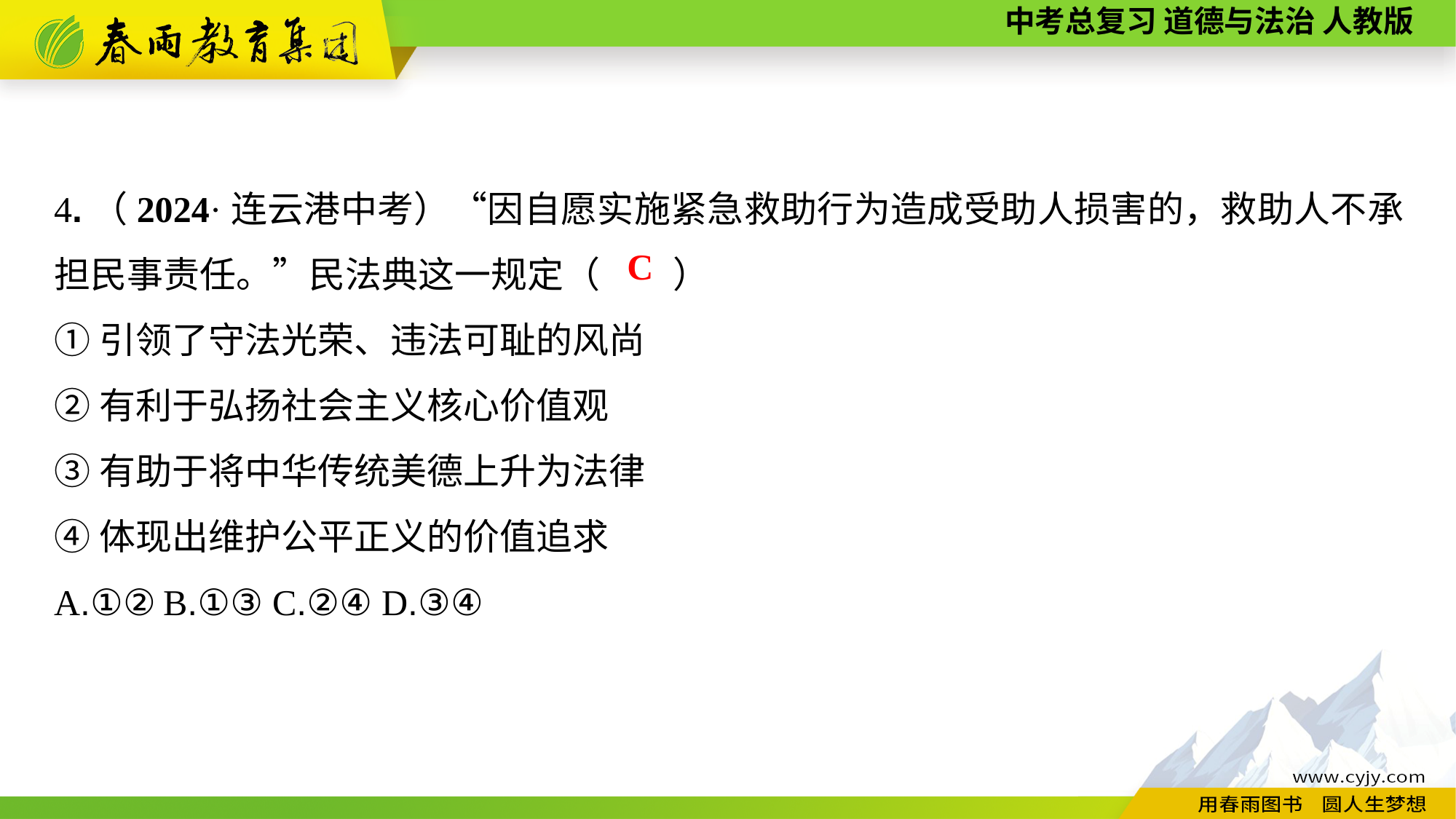

4.（2024·连云港中考）“因自愿实施紧急救助行为造成受助人损害的，救助人不承担民事责任。”民法典这一规定（　　）
①引领了守法光荣、违法可耻的风尚
②有利于弘扬社会主义核心价值观
③有助于将中华传统美德上升为法律
④体现出维护公平正义的价值追求
A.①②	B.①③	C.②④	D.③④
C